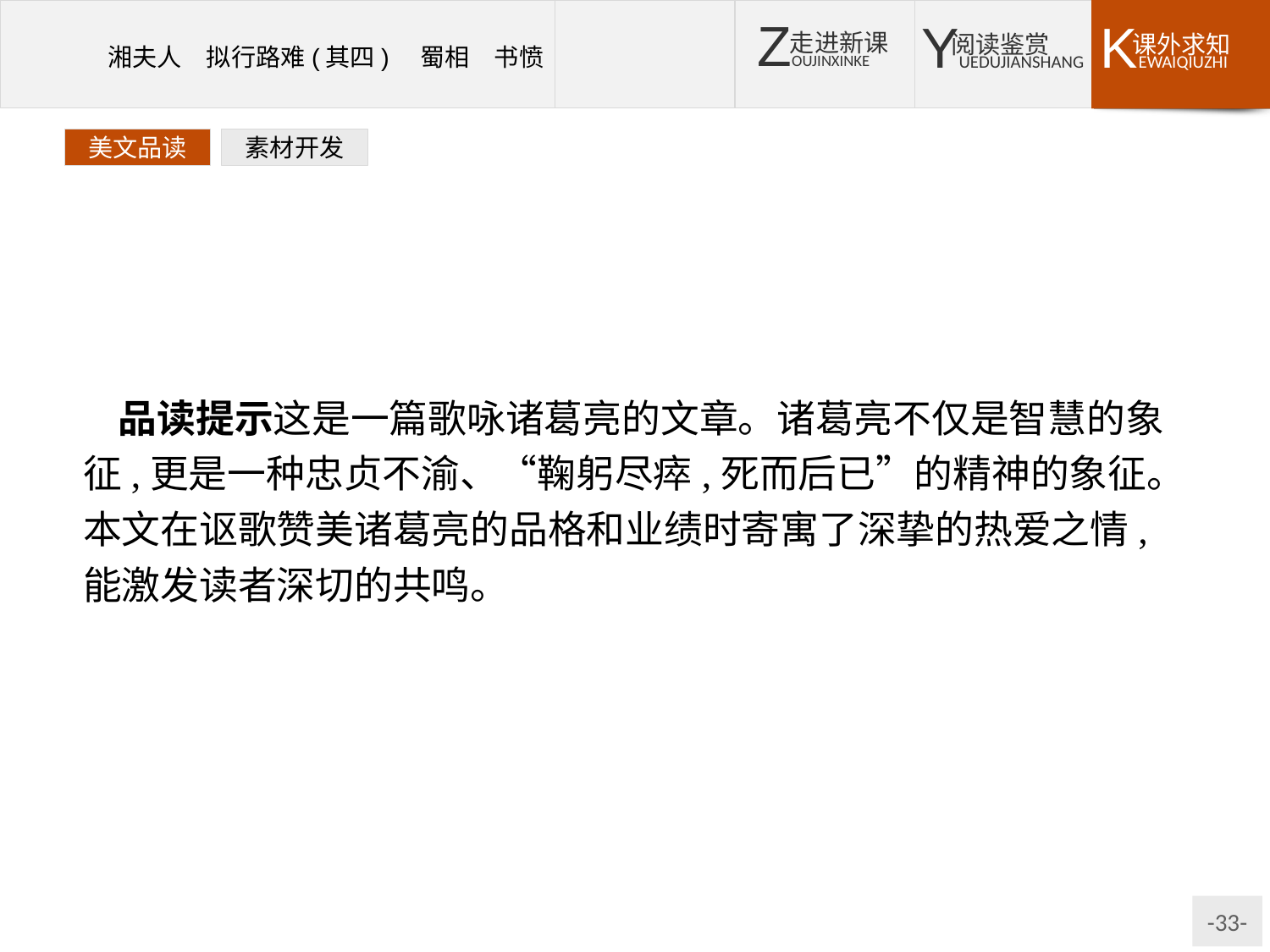

美文品读
素材开发
品读提示这是一篇歌咏诸葛亮的文章。诸葛亮不仅是智慧的象征,更是一种忠贞不渝、“鞠躬尽瘁,死而后已”的精神的象征。本文在讴歌赞美诸葛亮的品格和业绩时寄寓了深挚的热爱之情,能激发读者深切的共鸣。